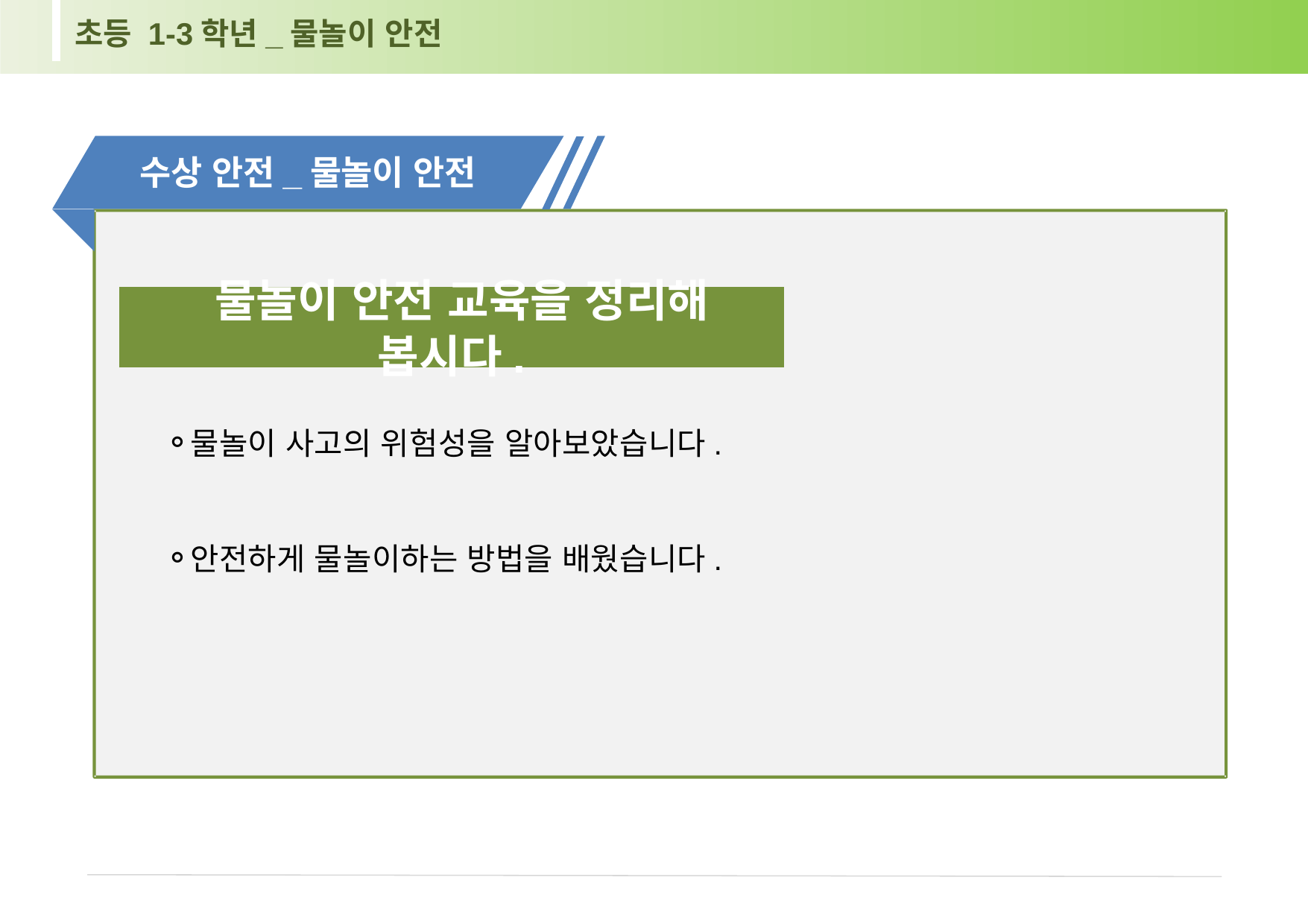

초등 1-3학년_물놀이 안전

수상 안전_물놀이 안전

 물놀이 안전 교육을 정리해 봅시다.
물놀이 사고의 위험성을 알아보았습니다.

안전하게 물놀이하는 방법을 배웠습니다.